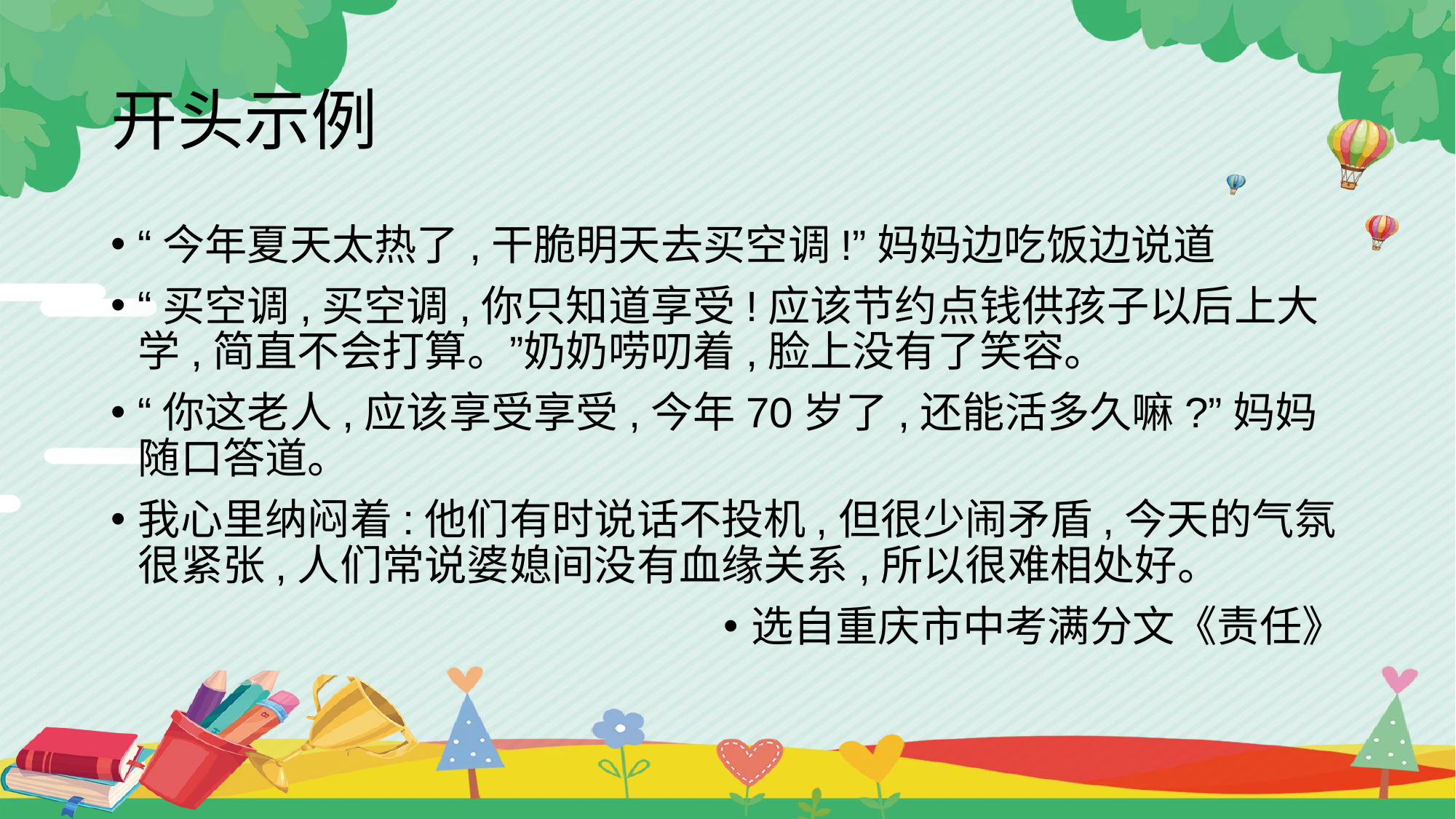

# 开头示例
“今年夏天太热了,干脆明天去买空调!”妈妈边吃饭边说道
“买空调,买空调,你只知道享受!应该节约点钱供孩子以后上大学,简直不会打算。”奶奶唠叨着,脸上没有了笑容。
“你这老人,应该享受享受,今年70岁了,还能活多久嘛?”妈妈随口答道。
我心里纳闷着:他们有时说话不投机,但很少闹矛盾,今天的气氛很紧张,人们常说婆媳间没有血缘关系,所以很难相处好。
选自重庆市中考满分文《责任》